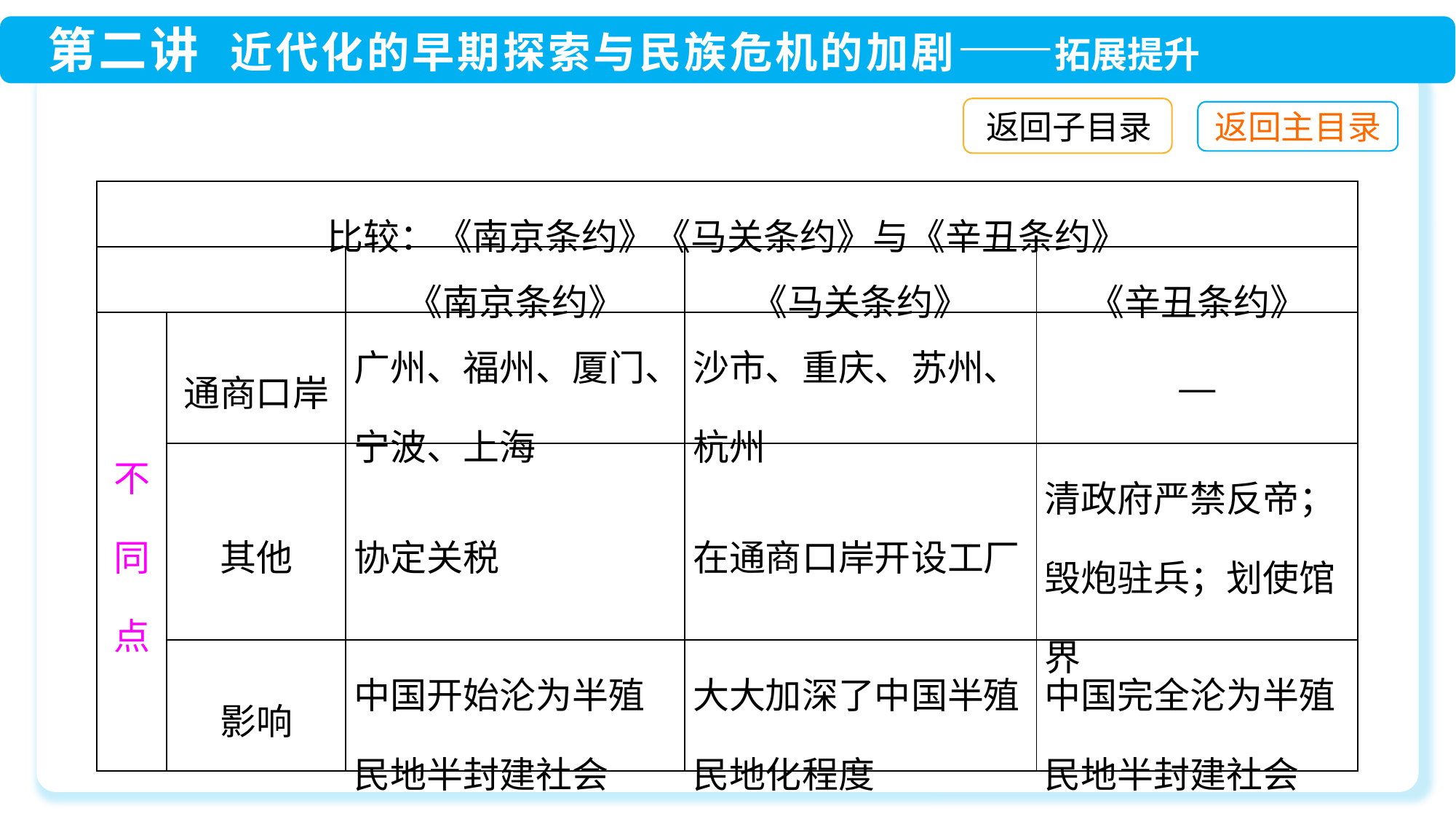

返回子目录
| 比较：《南京条约》《马关条约》与《辛丑条约》 |  |  |  |  |
| --- | --- | --- | --- | --- |
|  |  | 《南京条约》 | 《马关条约》 | 《辛丑条约》 |
| 不同点 | 通商口岸 | 广州、福州、厦门、宁波、上海 | 沙市、重庆、苏州、杭州 | — |
|  | 其他 | 协定关税 | 在通商口岸开设工厂 | 清政府严禁反帝；毁炮驻兵；划使馆界 |
|  | 影响 | 中国开始沦为半殖民地半封建社会 | 大大加深了中国半殖民地化程度 | 中国完全沦为半殖民地半封建社会 |